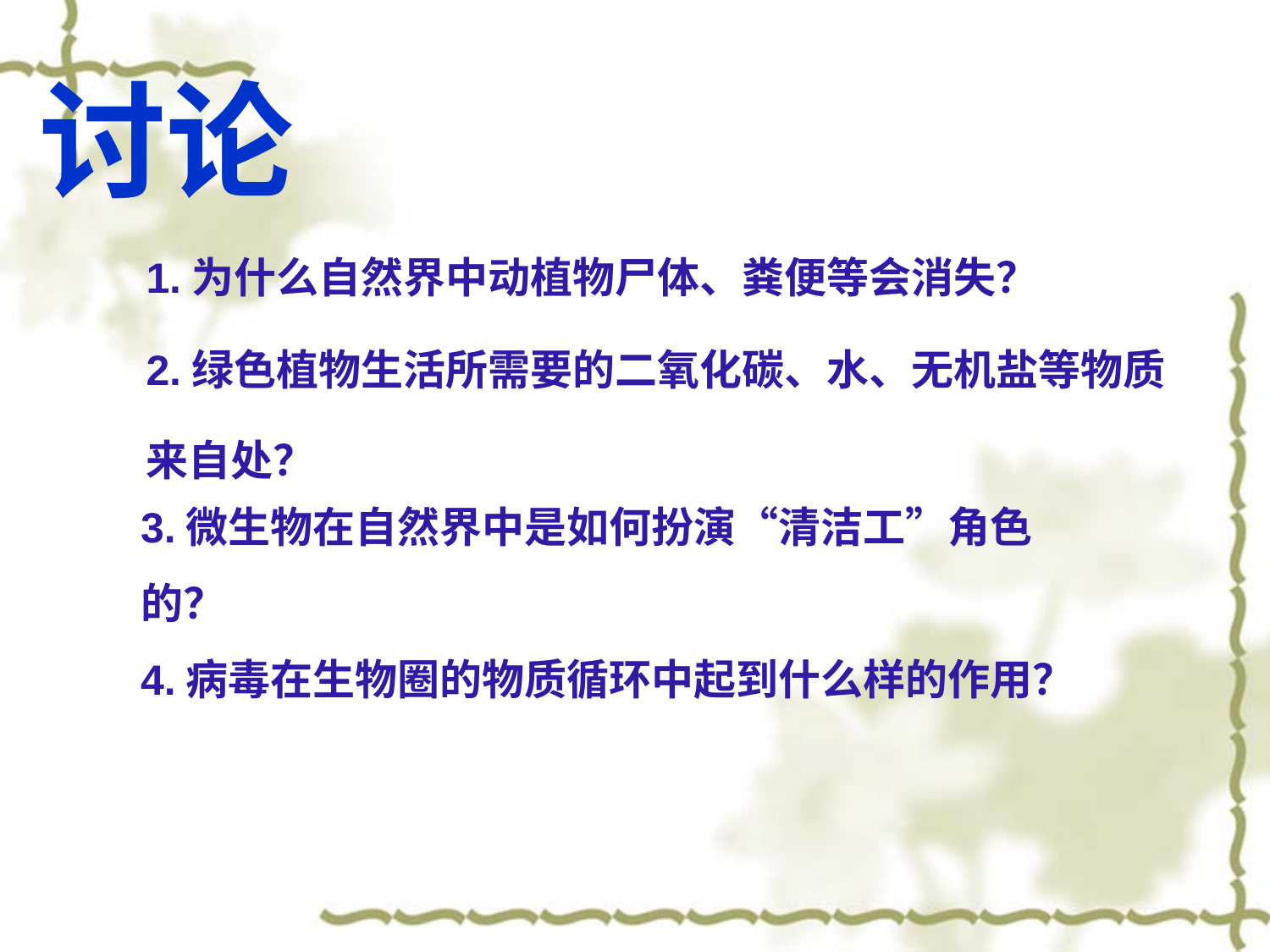

讨论
1.为什么自然界中动植物尸体、粪便等会消失？
2.绿色植物生活所需要的二氧化碳、水、无机盐等物质来自处？
3.微生物在自然界中是如何扮演“清洁工”角色的？
4.病毒在生物圈的物质循环中起到什么样的作用？